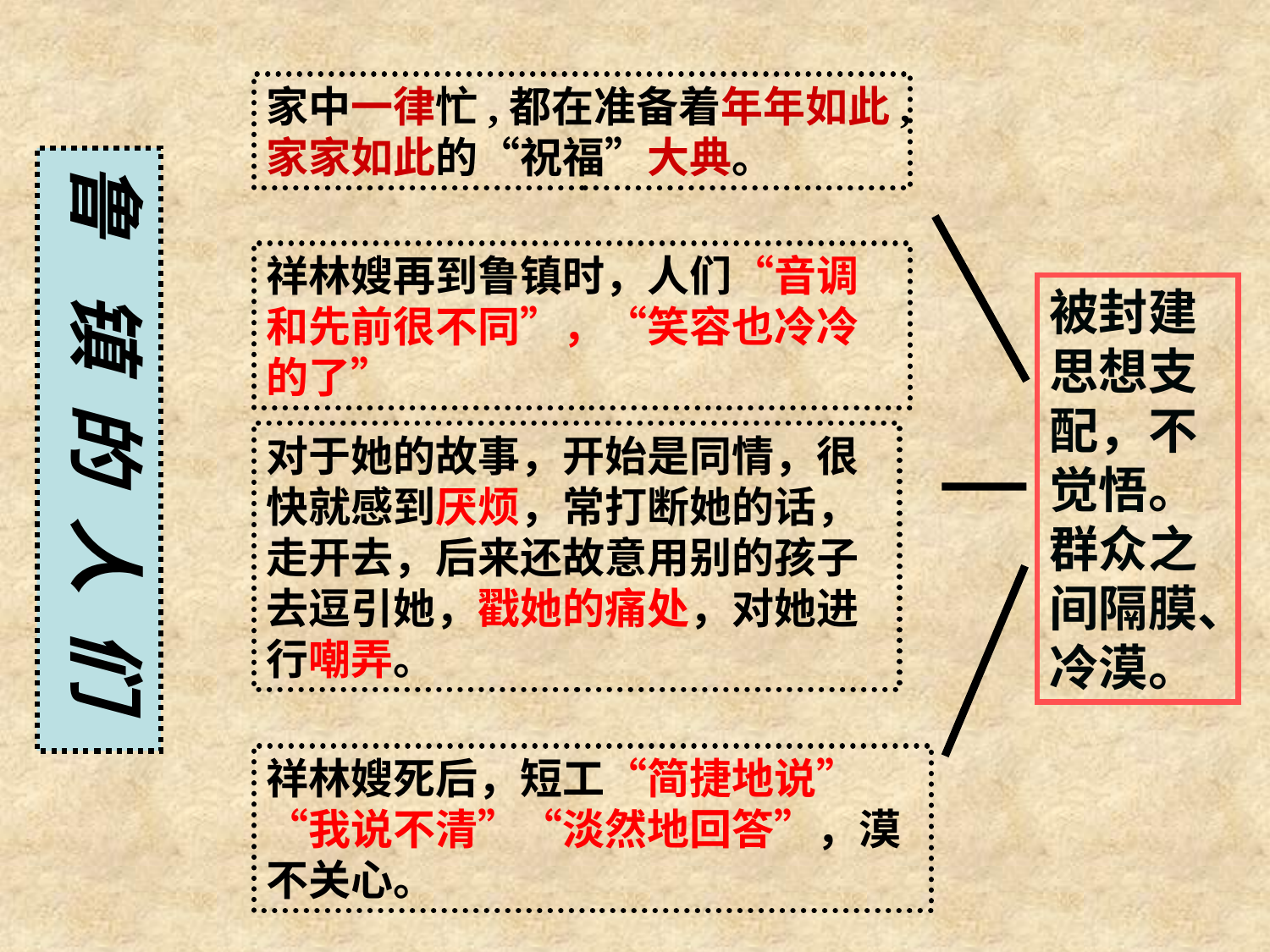

家中一律忙,都在准备着年年如此,家家如此的“祝福”大典。
鲁   镇  的  人  们

祥林嫂再到鲁镇时，人们“音调和先前很不同”，“笑容也冷冷的了”
被封建思想支配，不觉悟。群众之间隔膜、冷漠。
对于她的故事，开始是同情，很快就感到厌烦，常打断她的话，走开去，后来还故意用别的孩子去逗引她，戳她的痛处，对她进行嘲弄。

祥林嫂死后，短工“简捷地说”“我说不清”“淡然地回答”，漠不关心。